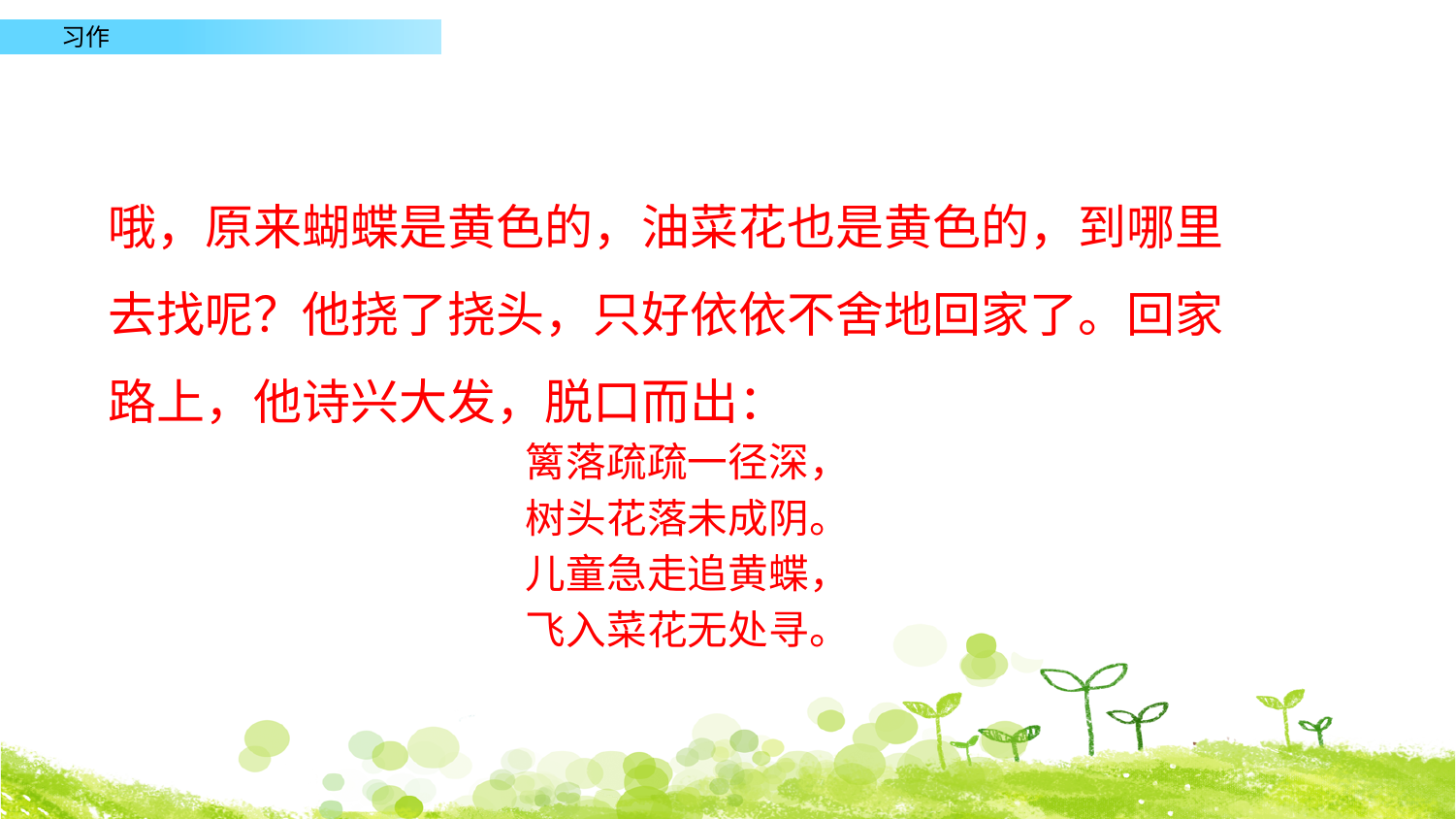

哦，原来蝴蝶是黄色的，油菜花也是黄色的，到哪里去找呢？他挠了挠头，只好依依不舍地回家了。回家路上，他诗兴大发，脱口而出：
篱落疏疏一径深，
树头花落未成阴。
儿童急走追黄蝶，
飞入菜花无处寻。